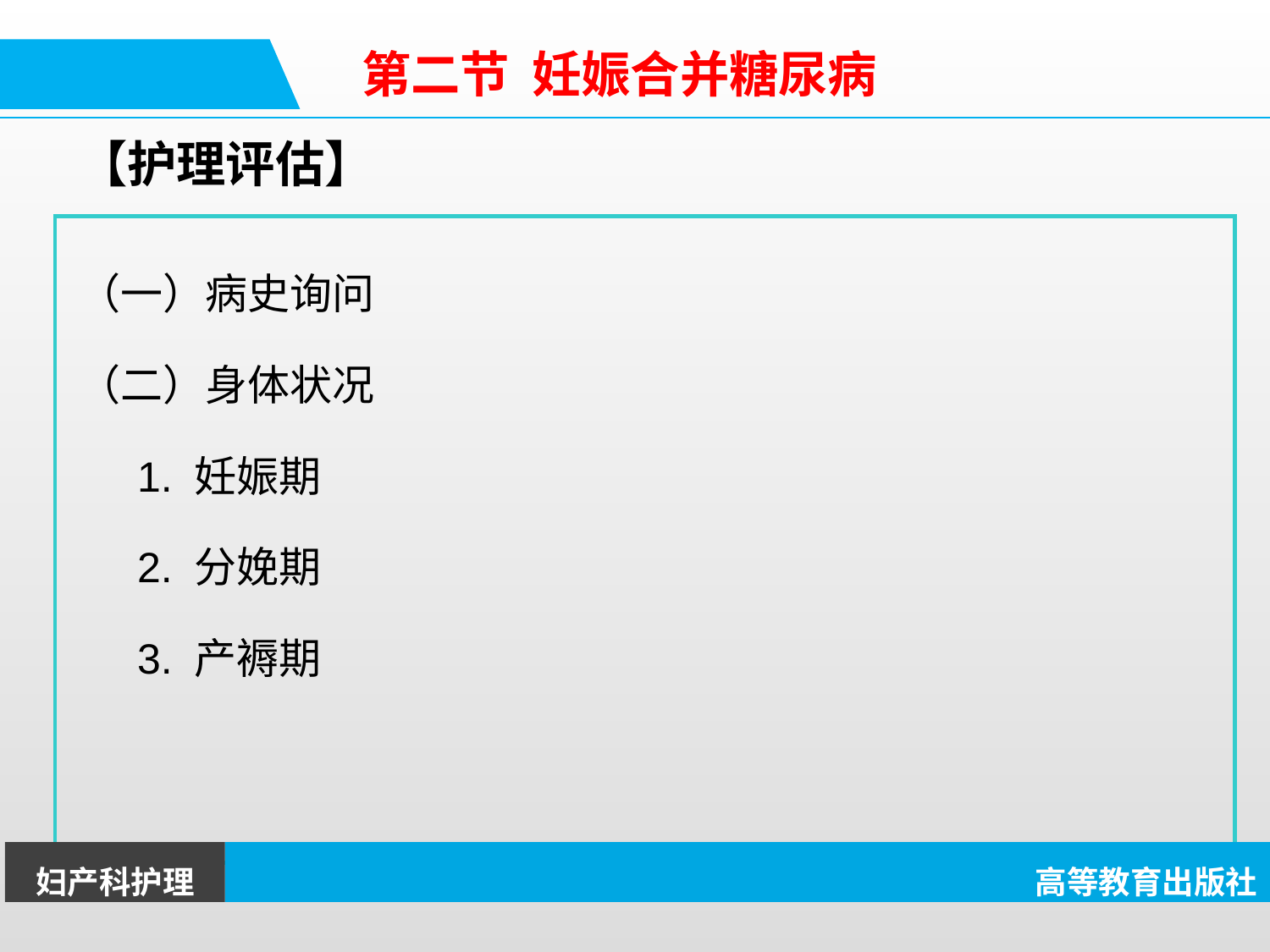

第二节  妊娠合并糖尿病

【护理评估】

（一）病史询问
（二）身体状况
     1. 妊娠期
     2. 分娩期
     3. 产褥期
妇产科护理
高等教育出版社